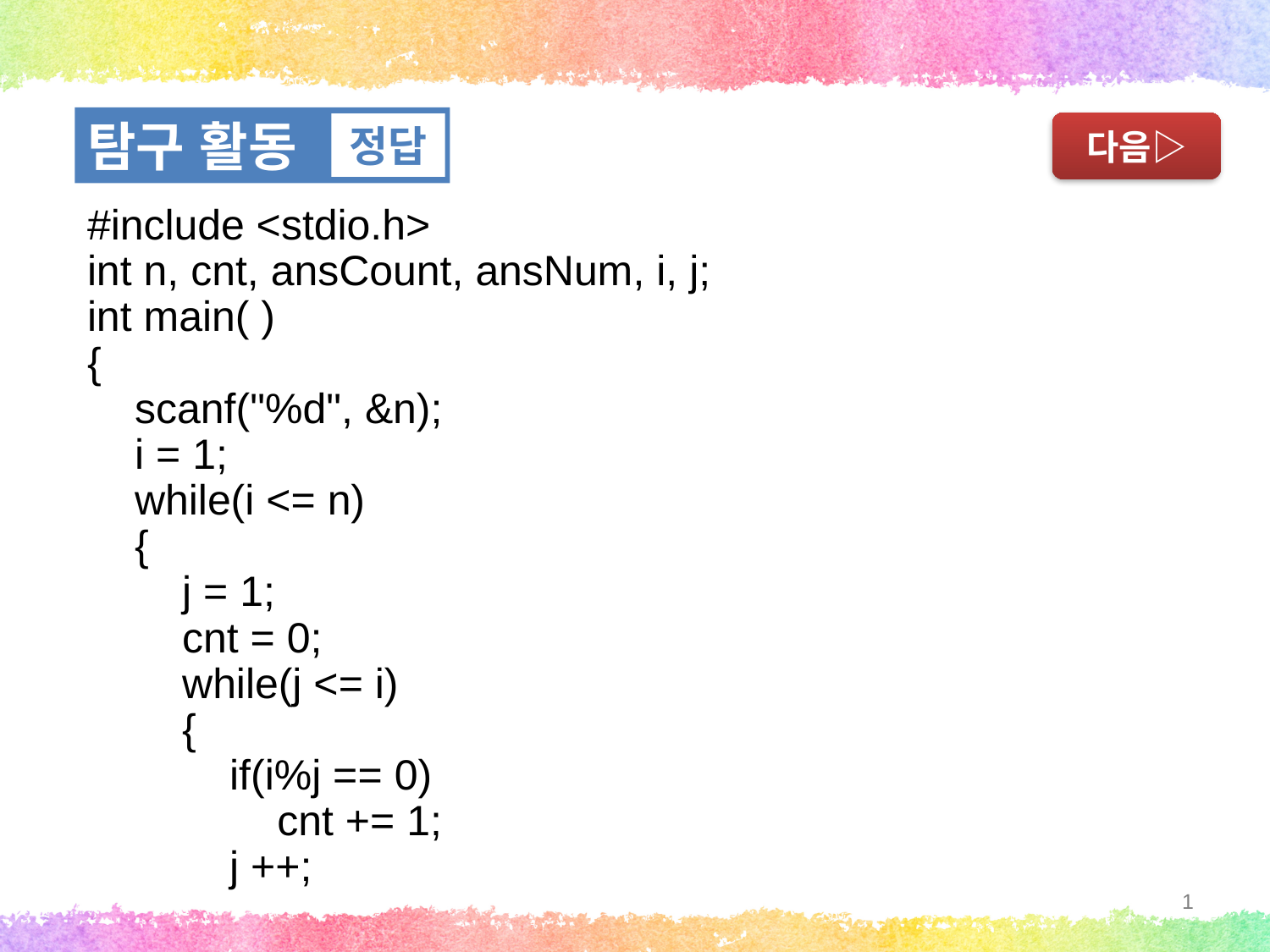

탐구 활동
정답
다음▷

#include <stdio.h>
int n, cnt, ansCount, ansNum, i, j;
int main( )
{
    scanf("%d", &n);
    i = 1;
    while(i <= n)
    {
        j = 1;
        cnt = 0;
        while(j <= i)
        {
            if(i%j == 0)
                cnt += 1;
            j ++;
1